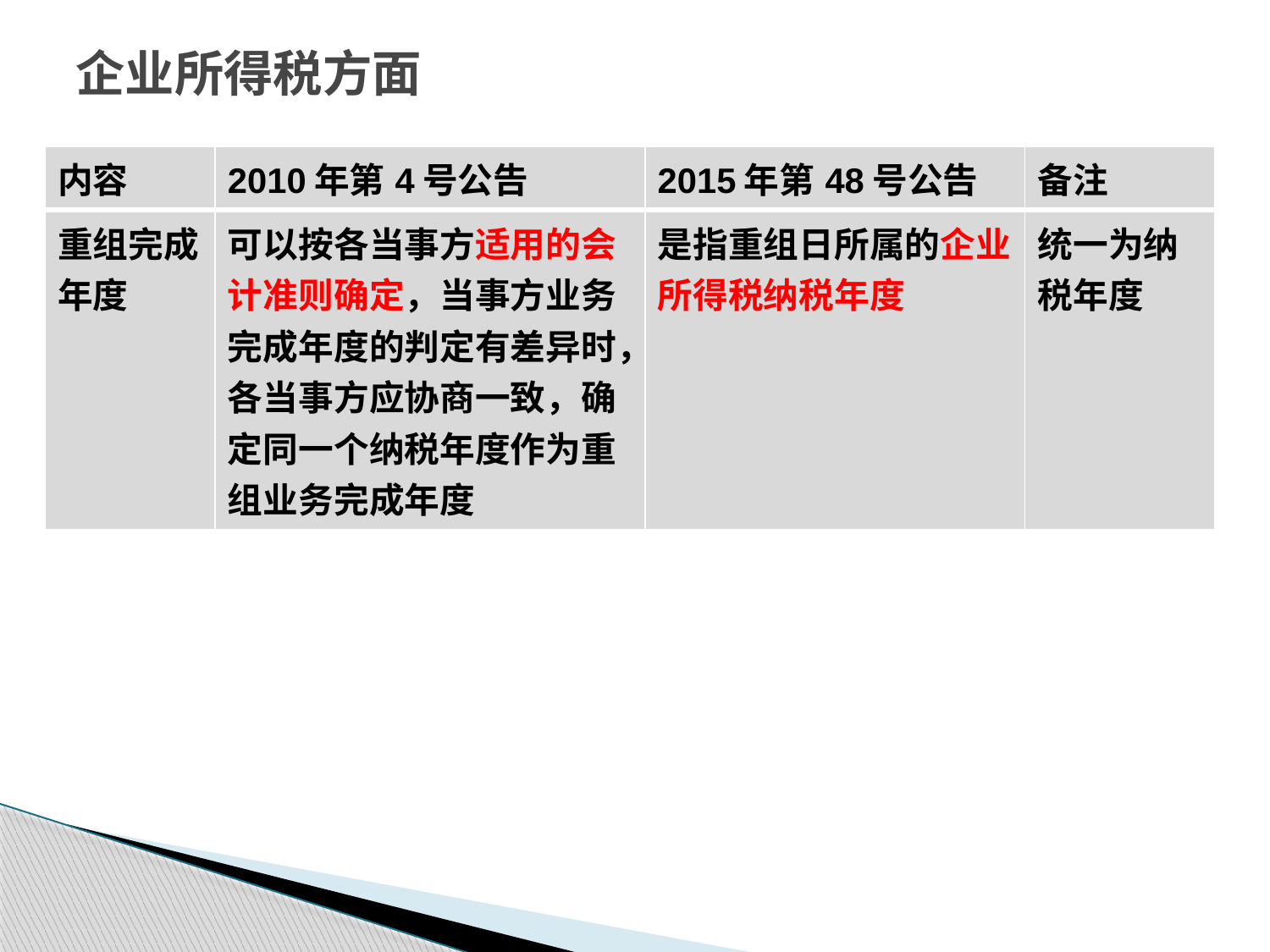

# 企业所得税方面

| 内容 | 2010年第4号公告 | 2015年第48号公告 | 备注 |
| --- | --- | --- | --- |
| 重组完成年度 | 可以按各当事方适用的会计准则确定，当事方业务完成年度的判定有差异时，各当事方应协商一致，确定同一个纳税年度作为重组业务完成年度 | 是指重组日所属的企业所得税纳税年度 | 统一为纳税年度 |